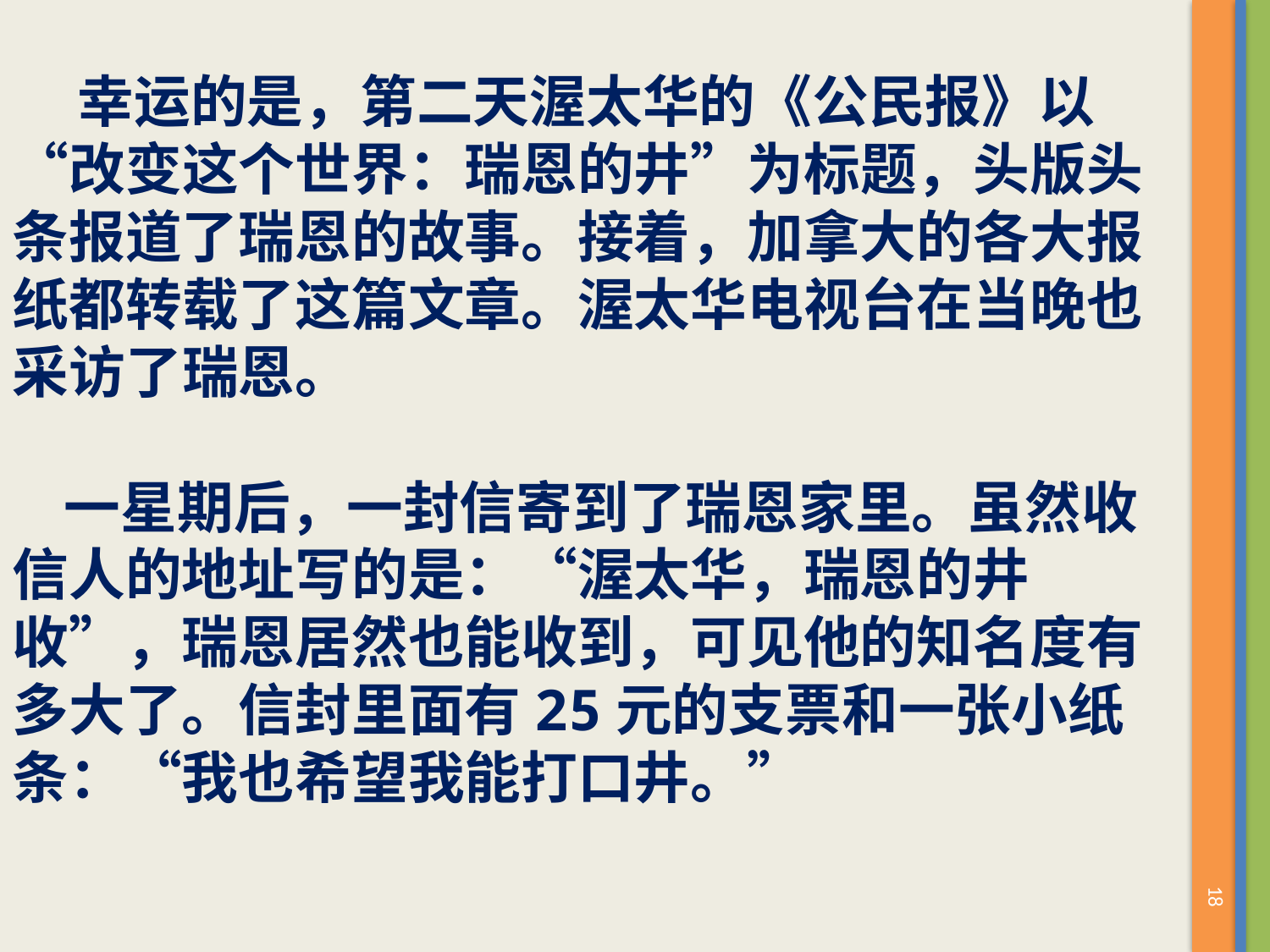

幸运的是，第二天渥太华的《公民报》以“改变这个世界：瑞恩的井”为标题，头版头条报道了瑞恩的故事。接着，加拿大的各大报纸都转载了这篇文章。渥太华电视台在当晚也采访了瑞恩。
    一星期后，一封信寄到了瑞恩家里。虽然收信人的地址写的是：“渥太华，瑞恩的井收”，瑞恩居然也能收到，可见他的知名度有多大了。信封里面有25元的支票和一张小纸条：“我也希望我能打口井。”
18